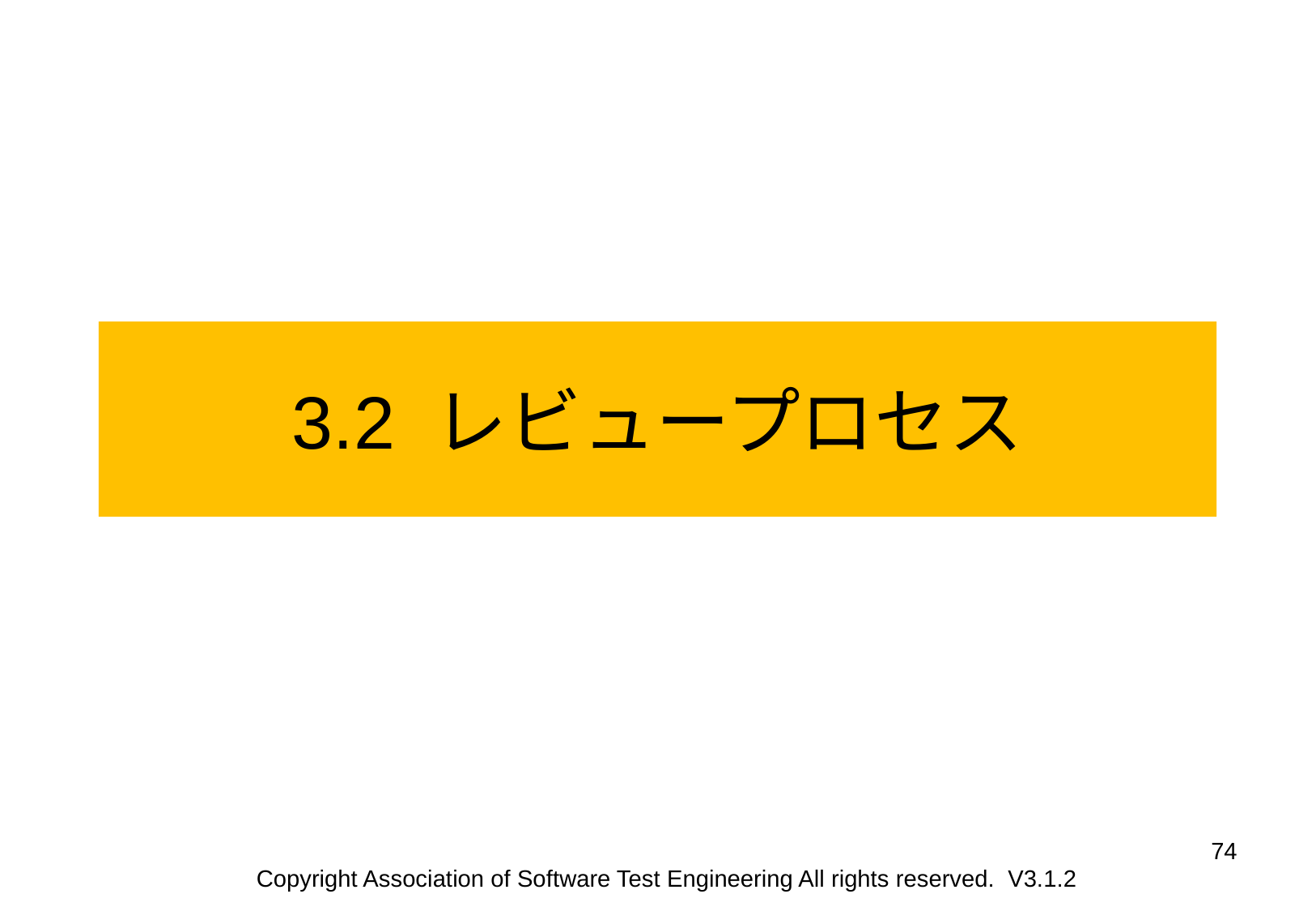

3.2 レビュープロセス
74
Copyright Association of Software Test Engineering All rights reserved.  V3.1.2